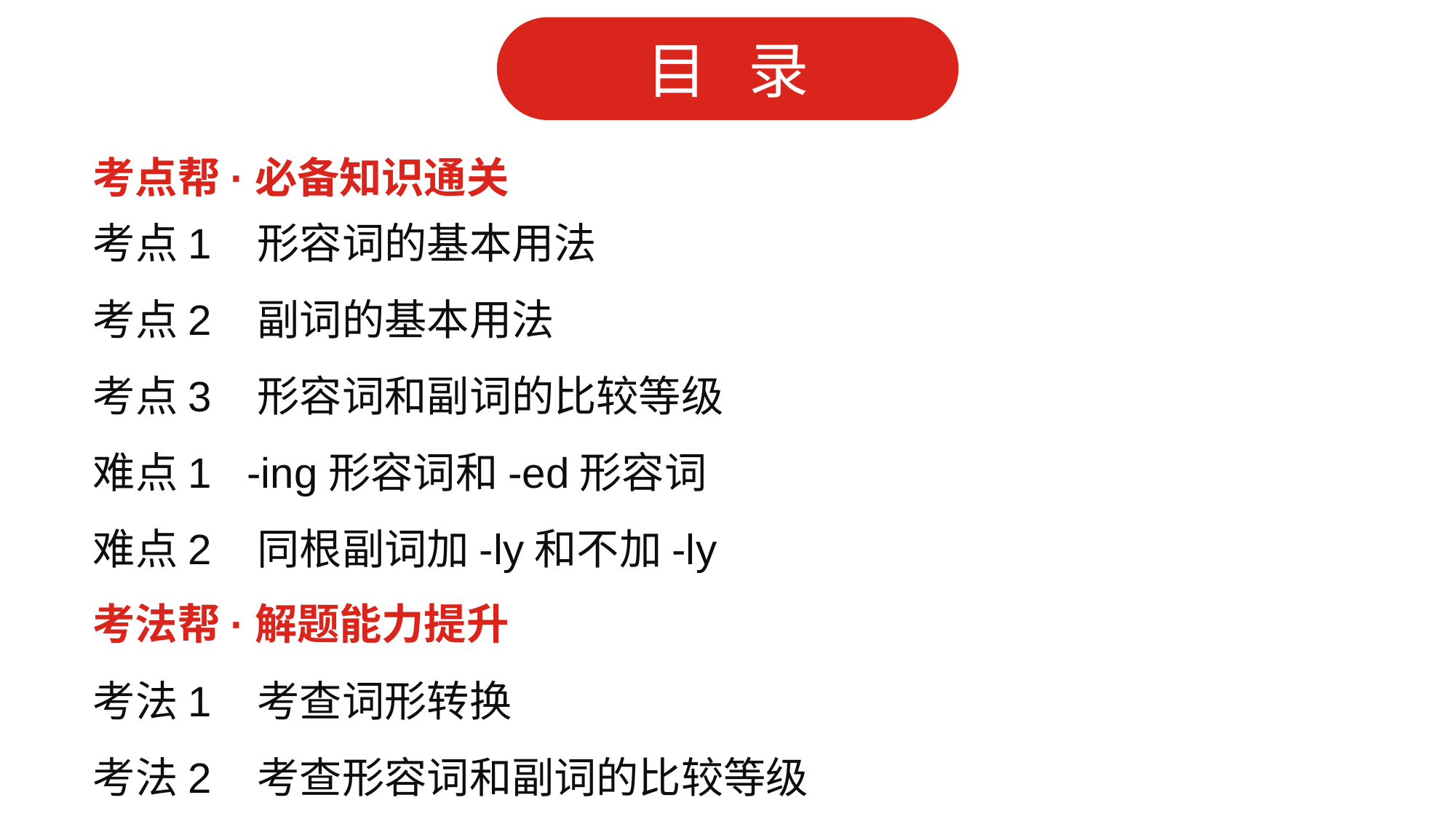

考点帮·必备知识通关
考点1   形容词的基本用法
考点2   副词的基本用法
考点3   形容词和副词的比较等级
难点1   -ing形容词和-ed形容词
难点2   同根副词加-ly和不加-ly
考法帮·解题能力提升
考法1   考查词形转换
考法2   考查形容词和副词的比较等级